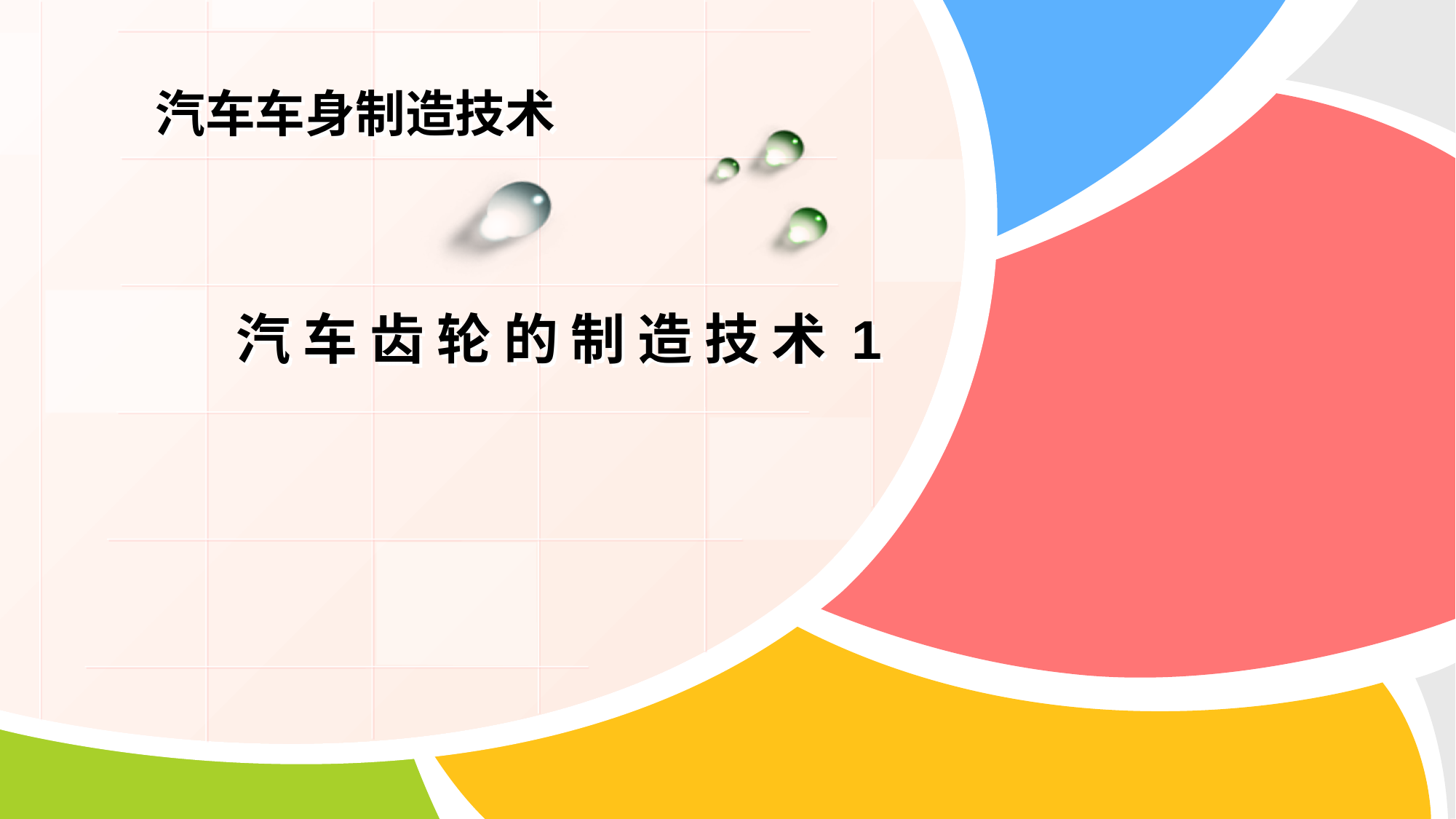

# 汽车车身制造技术
  汽 车 齿 轮 的 制 造 技 术 1